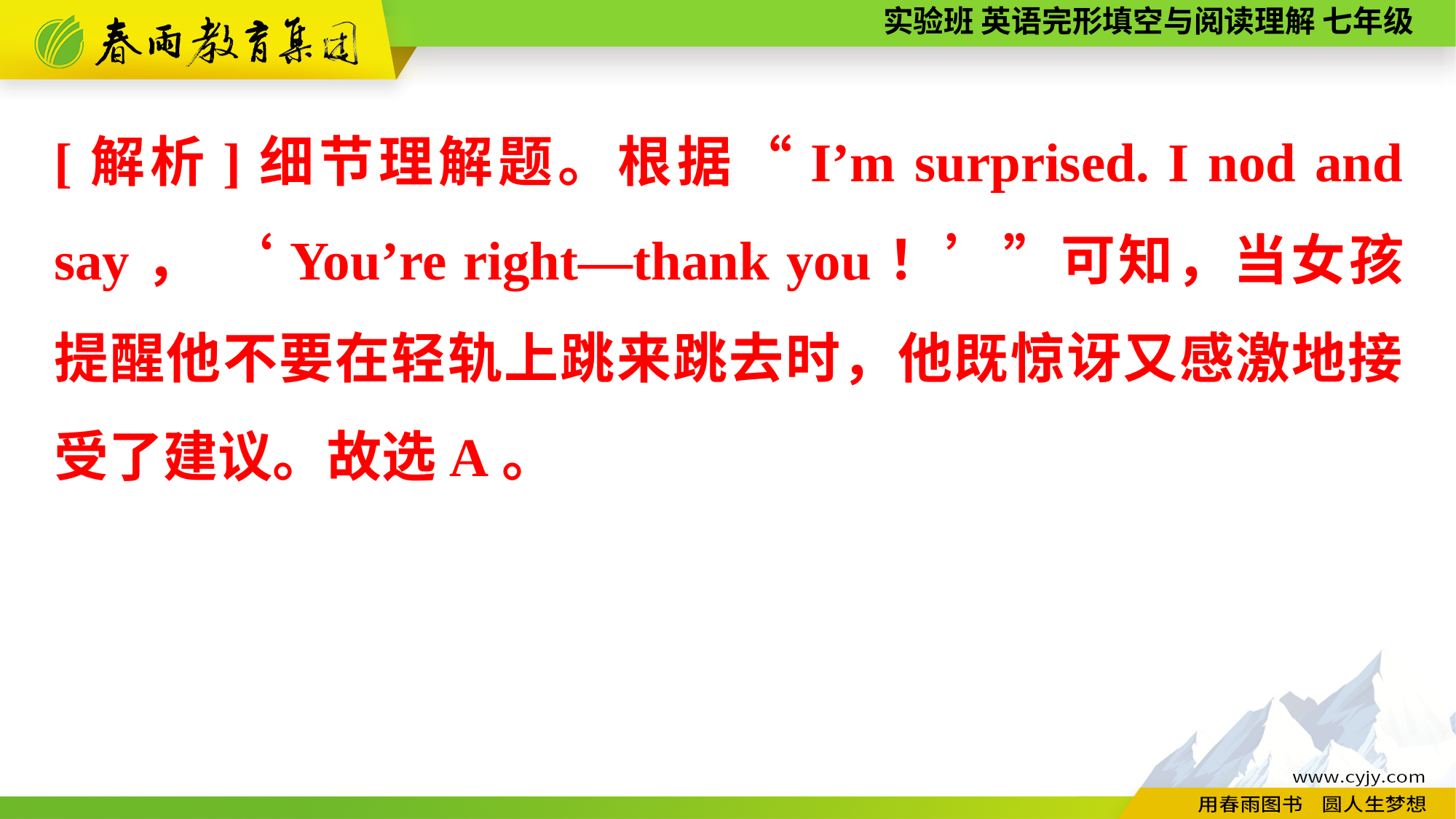

[解析]细节理解题。根据“I’m surprised. I nod and say， ‘You’re right—thank you！’”可知，当女孩提醒他不要在轻轨上跳来跳去时，他既惊讶又感激地接受了建议。故选A。